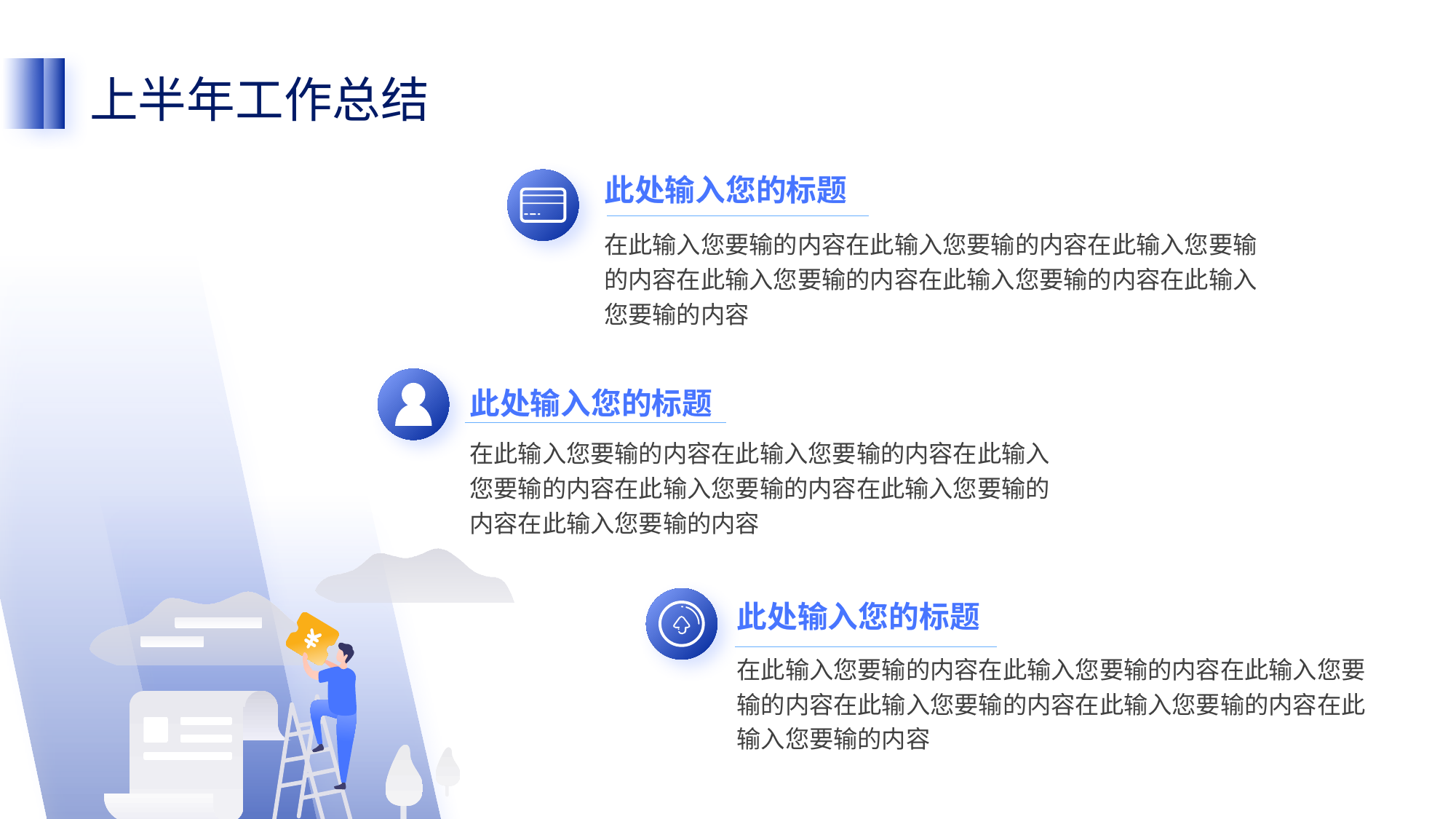

上半年工作总结

此处输入您的标题
在此输入您要输的内容在此输入您要输的内容在此输入您要输的内容在此输入您要输的内容在此输入您要输的内容在此输入您要输的内容

此处输入您的标题
在此输入您要输的内容在此输入您要输的内容在此输入您要输的内容在此输入您要输的内容在此输入您要输的内容在此输入您要输的内容

此处输入您的标题
在此输入您要输的内容在此输入您要输的内容在此输入您要输的内容在此输入您要输的内容在此输入您要输的内容在此输入您要输的内容